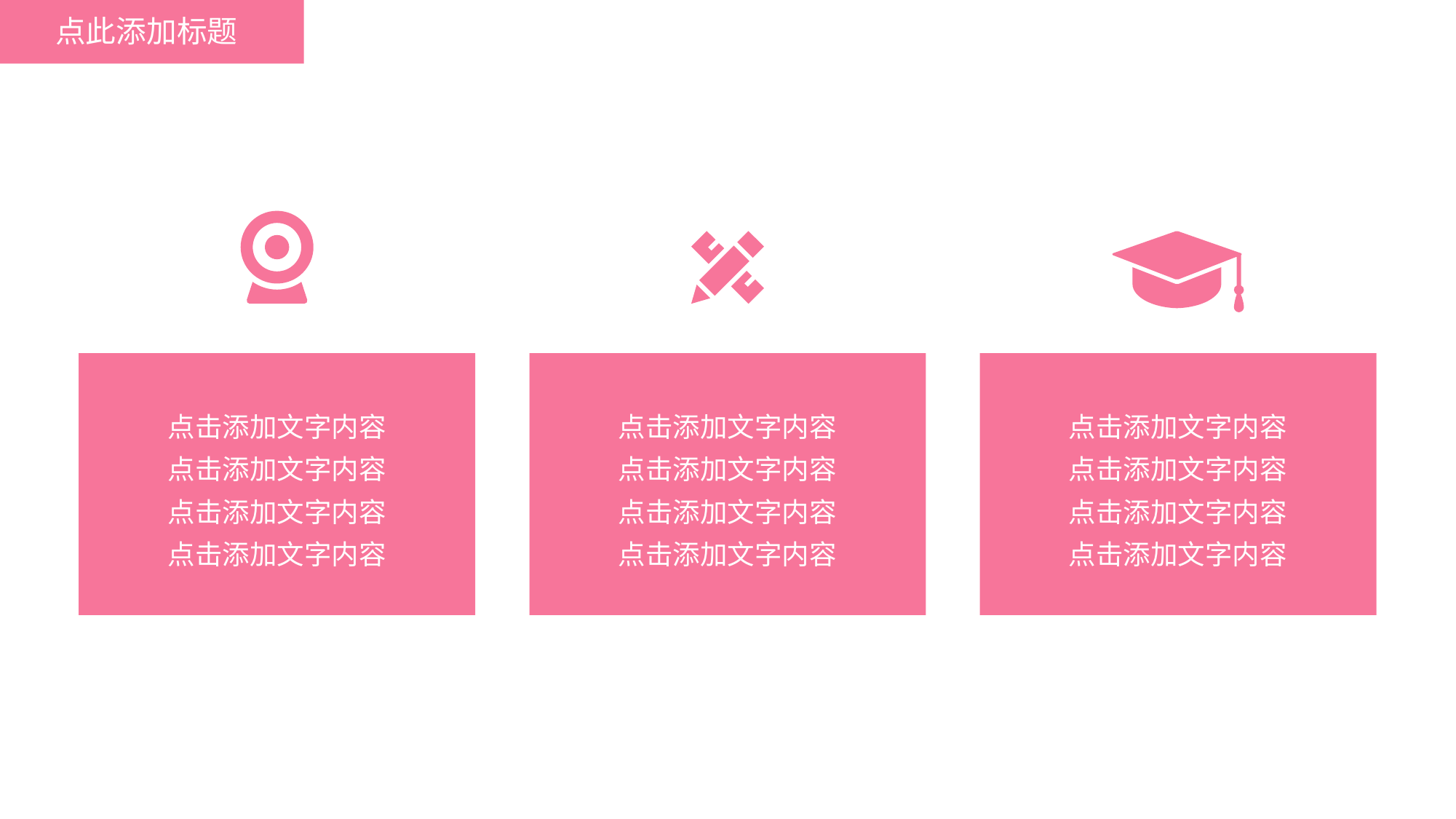

点此添加标题

点击添加文字内容
点击添加文字内容
点击添加文字内容
点击添加文字内容
点击添加文字内容
点击添加文字内容
点击添加文字内容
点击添加文字内容
点击添加文字内容
点击添加文字内容
点击添加文字内容
点击添加文字内容